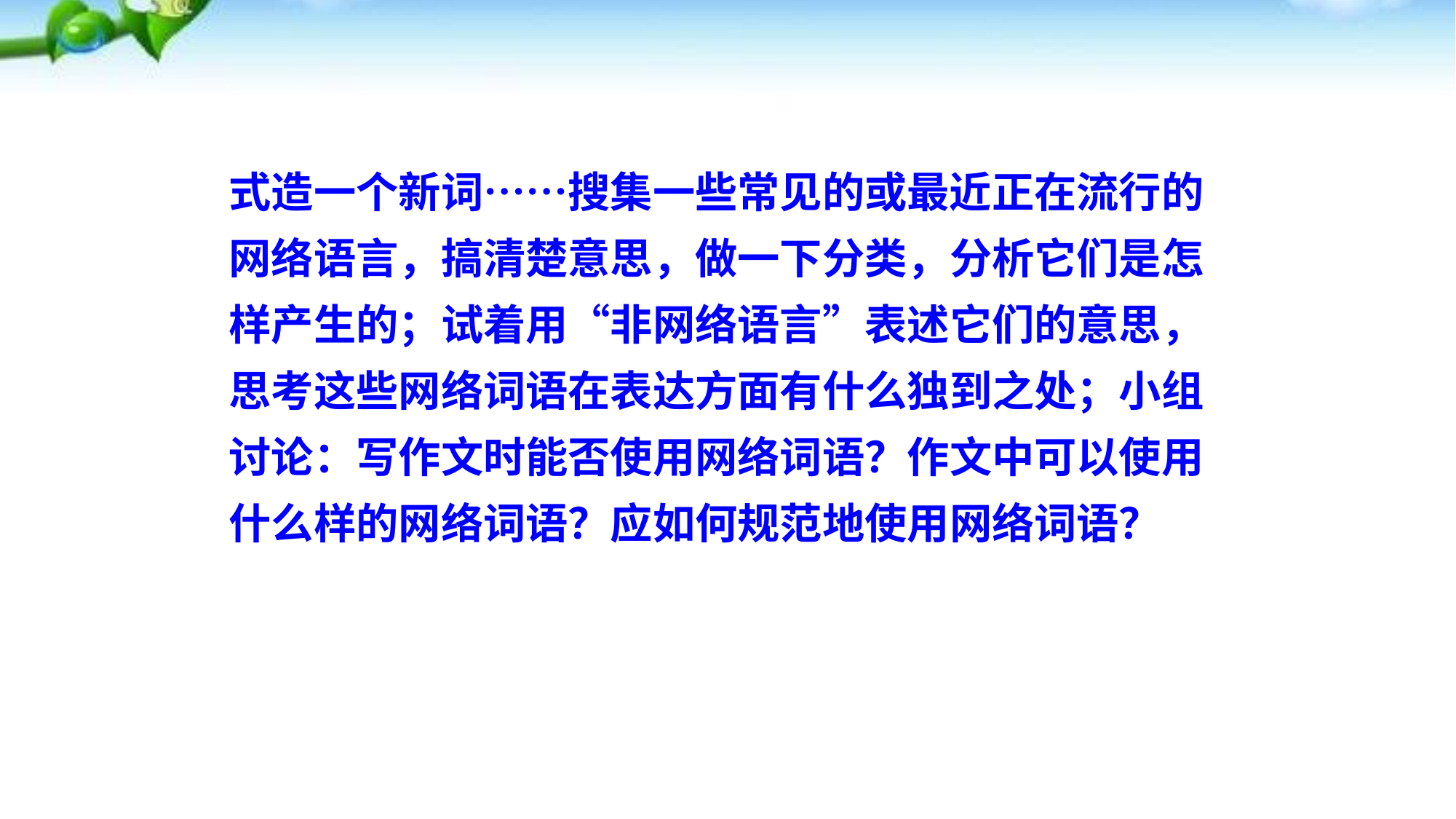

式造一个新词……搜集一些常见的或最近正在流行的网络语言，搞清楚意思，做一下分类，分析它们是怎样产生的；试着用“非网络语言”表述它们的意思，思考这些网络词语在表达方面有什么独到之处；小组讨论：写作文时能否使用网络词语？作文中可以使用什么样的网络词语？应如何规范地使用网络词语？